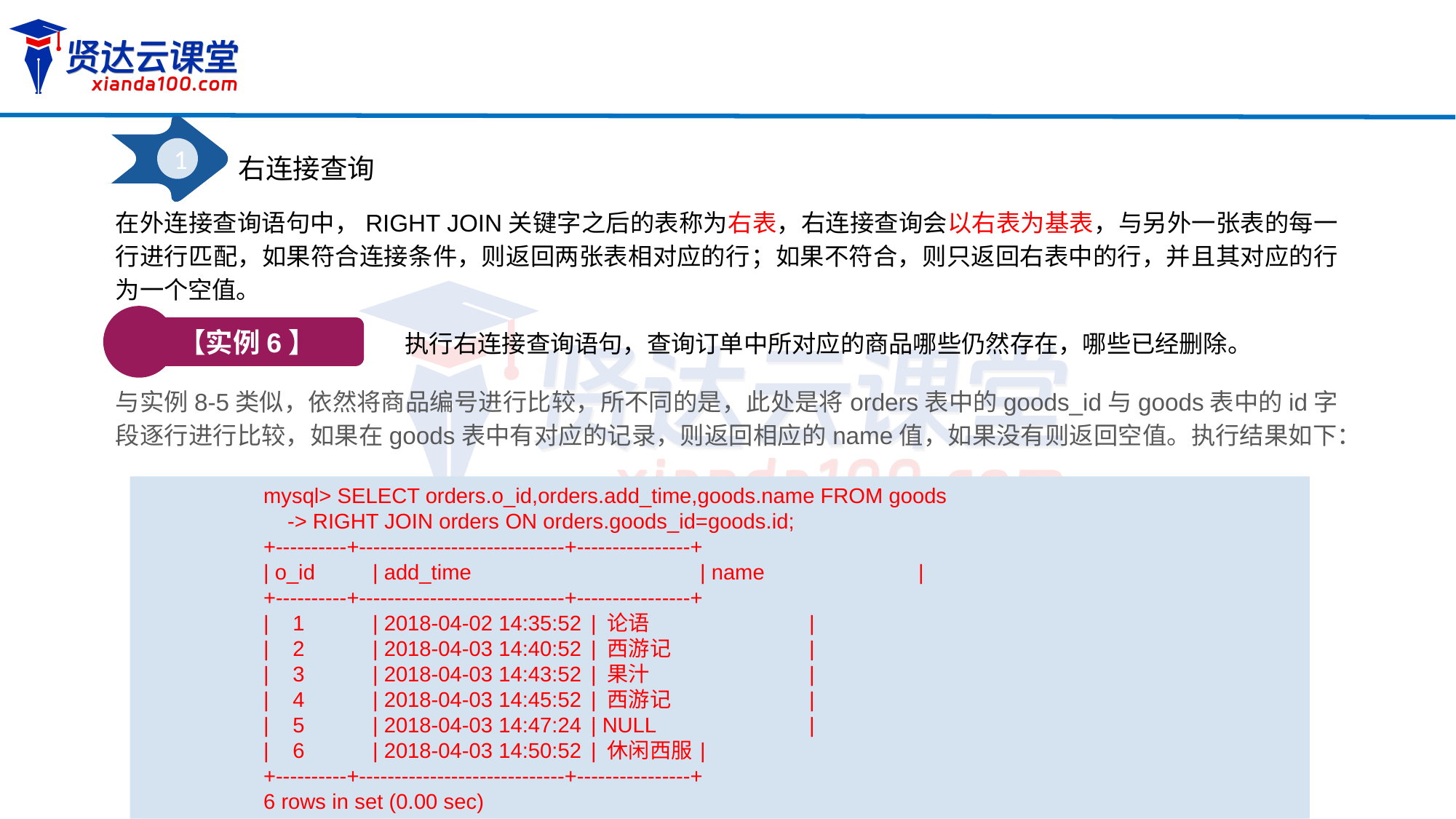

1
右连接查询
在外连接查询语句中，RIGHT JOIN关键字之后的表称为右表，右连接查询会以右表为基表，与另外一张表的每一行进行匹配，如果符合连接条件，则返回两张表相对应的行；如果不符合，则只返回右表中的行，并且其对应的行为一个空值。

【实例6】
执行右连接查询语句，查询订单中所对应的商品哪些仍然存在，哪些已经删除。
与实例8-5类似，依然将商品编号进行比较，所不同的是，此处是将orders表中的goods_id与goods表中的id字段逐行进行比较，如果在goods表中有对应的记录，则返回相应的name值，如果没有则返回空值。执行结果如下：

mysql> SELECT orders.o_id,orders.add_time,goods.name FROM goods
    -> RIGHT JOIN orders ON orders.goods_id=goods.id;
+----------+-----------------------------+----------------+
| o_id	| add_time			| name		|
+----------+-----------------------------+----------------+
|    1	| 2018-04-02 14:35:52	| 论语		|
|    2 	| 2018-04-03 14:40:52 	| 西游记		|
|    3 	| 2018-04-03 14:43:52	| 果汁		|
|    4 	| 2018-04-03 14:45:52 	| 西游记		|
|    5 	| 2018-04-03 14:47:24 	| NULL		|
|    6 	| 2018-04-03 14:50:52 	| 休闲西服	|
+----------+-----------------------------+----------------+
6 rows in set (0.00 sec)